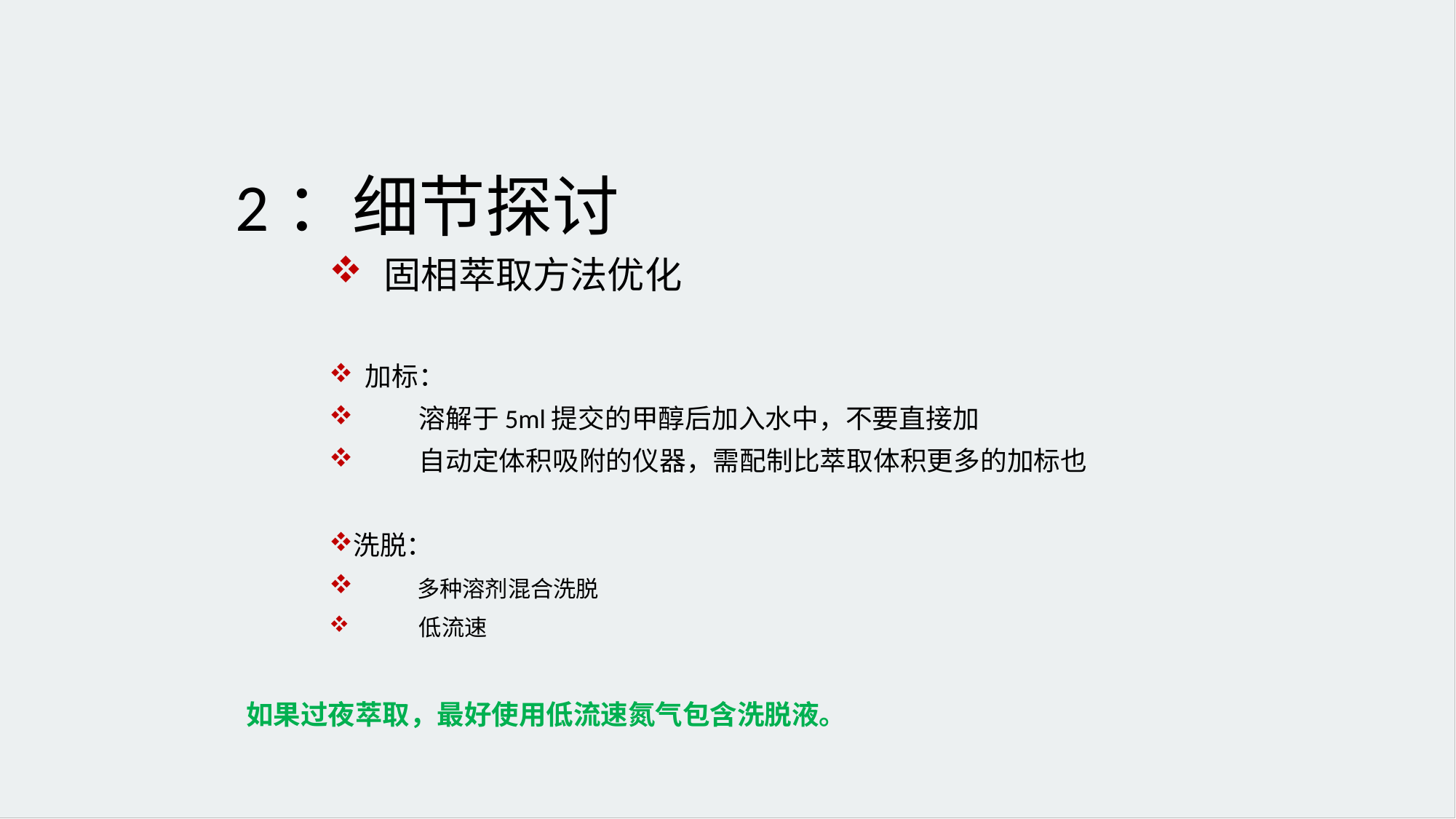

# 2：细节探讨
  固相萃取方法优化

 加标：
          溶解于5ml提交的甲醇后加入水中，不要直接加
          自动定体积吸附的仪器，需配制比萃取体积更多的加标也

洗脱：
          多种溶剂混合洗脱
            低流速
如果过夜萃取，最好使用低流速氮气包含洗脱液。